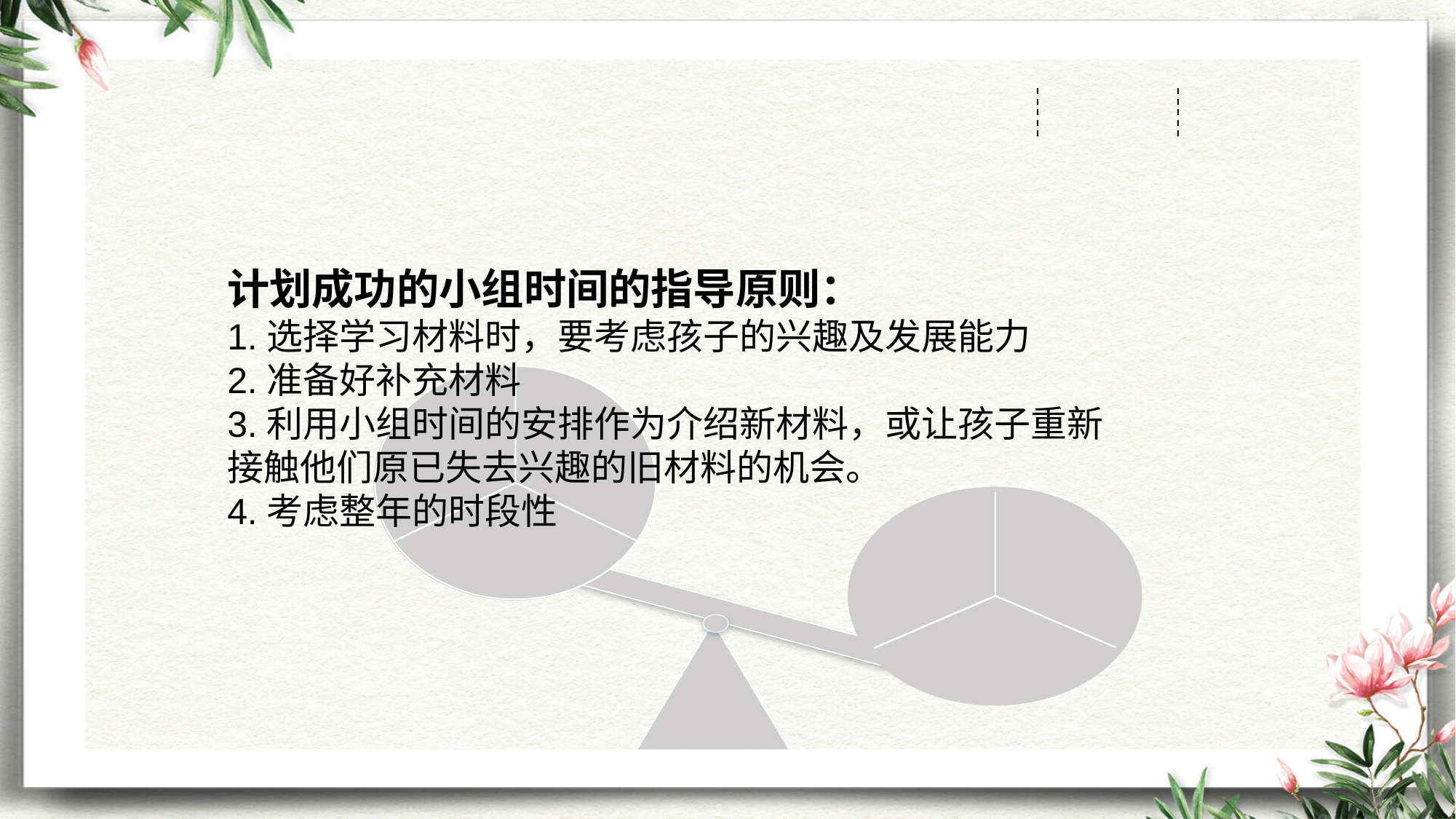

计划成功的小组时间的指导原则：
1.选择学习材料时，要考虑孩子的兴趣及发展能力
2.准备好补充材料
3.利用小组时间的安排作为介绍新材料，或让孩子重新接触他们原已失去兴趣的旧材料的机会。
4.考虑整年的时段性